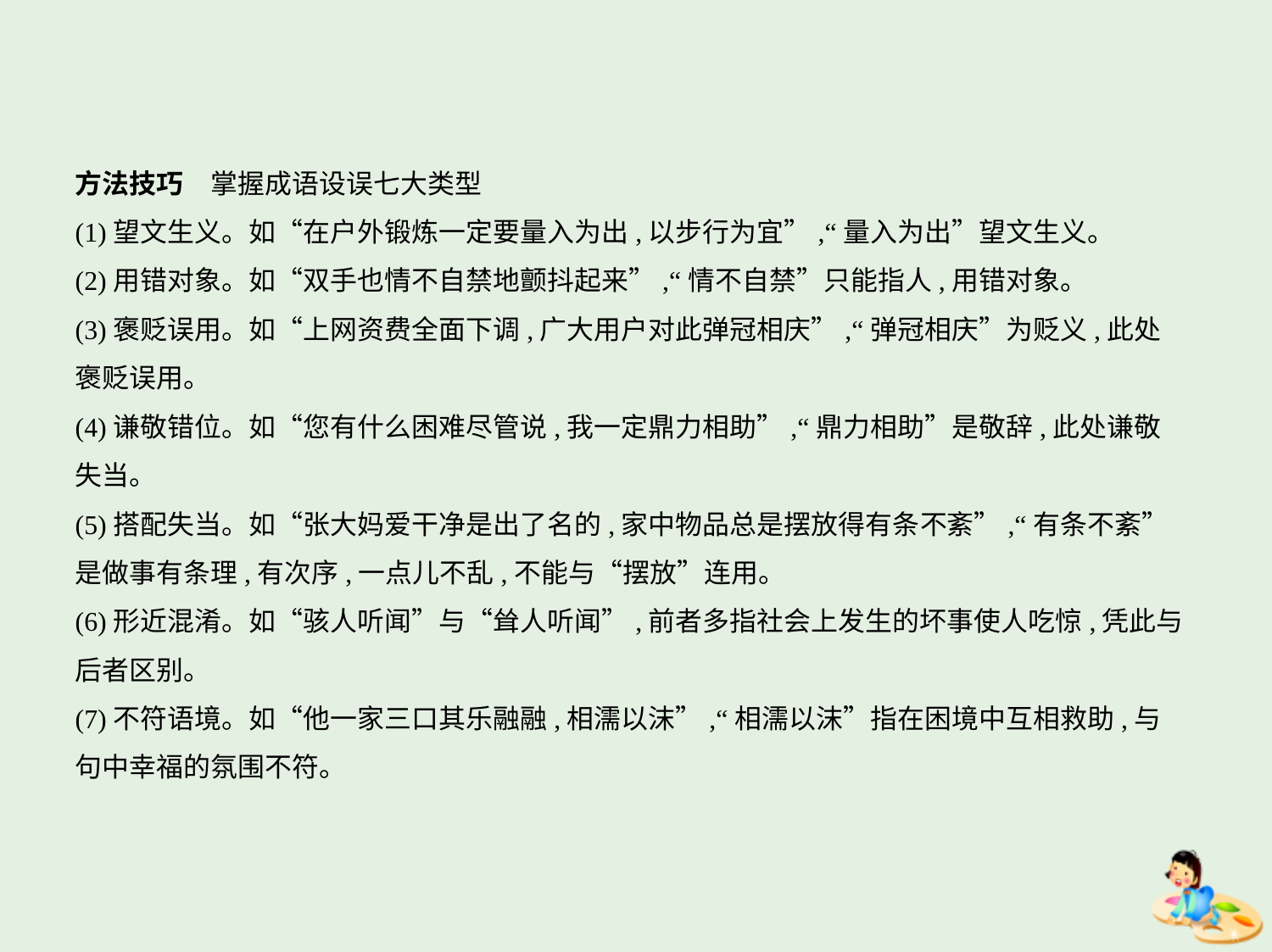

方法技巧　掌握成语设误七大类型
(1)望文生义。如“在户外锻炼一定要量入为出,以步行为宜”,“量入为出”望文生义。
(2)用错对象。如“双手也情不自禁地颤抖起来”,“情不自禁”只能指人,用错对象。
(3)褒贬误用。如“上网资费全面下调,广大用户对此弹冠相庆”,“弹冠相庆”为贬义,此处
褒贬误用。
(4)谦敬错位。如“您有什么困难尽管说,我一定鼎力相助”,“鼎力相助”是敬辞,此处谦敬
失当。
(5)搭配失当。如“张大妈爱干净是出了名的,家中物品总是摆放得有条不紊”,“有条不紊”
是做事有条理,有次序,一点儿不乱,不能与“摆放”连用。
(6)形近混淆。如“骇人听闻”与“耸人听闻”,前者多指社会上发生的坏事使人吃惊,凭此与
后者区别。
(7)不符语境。如“他一家三口其乐融融,相濡以沫”,“相濡以沫”指在困境中互相救助,与
句中幸福的氛围不符。